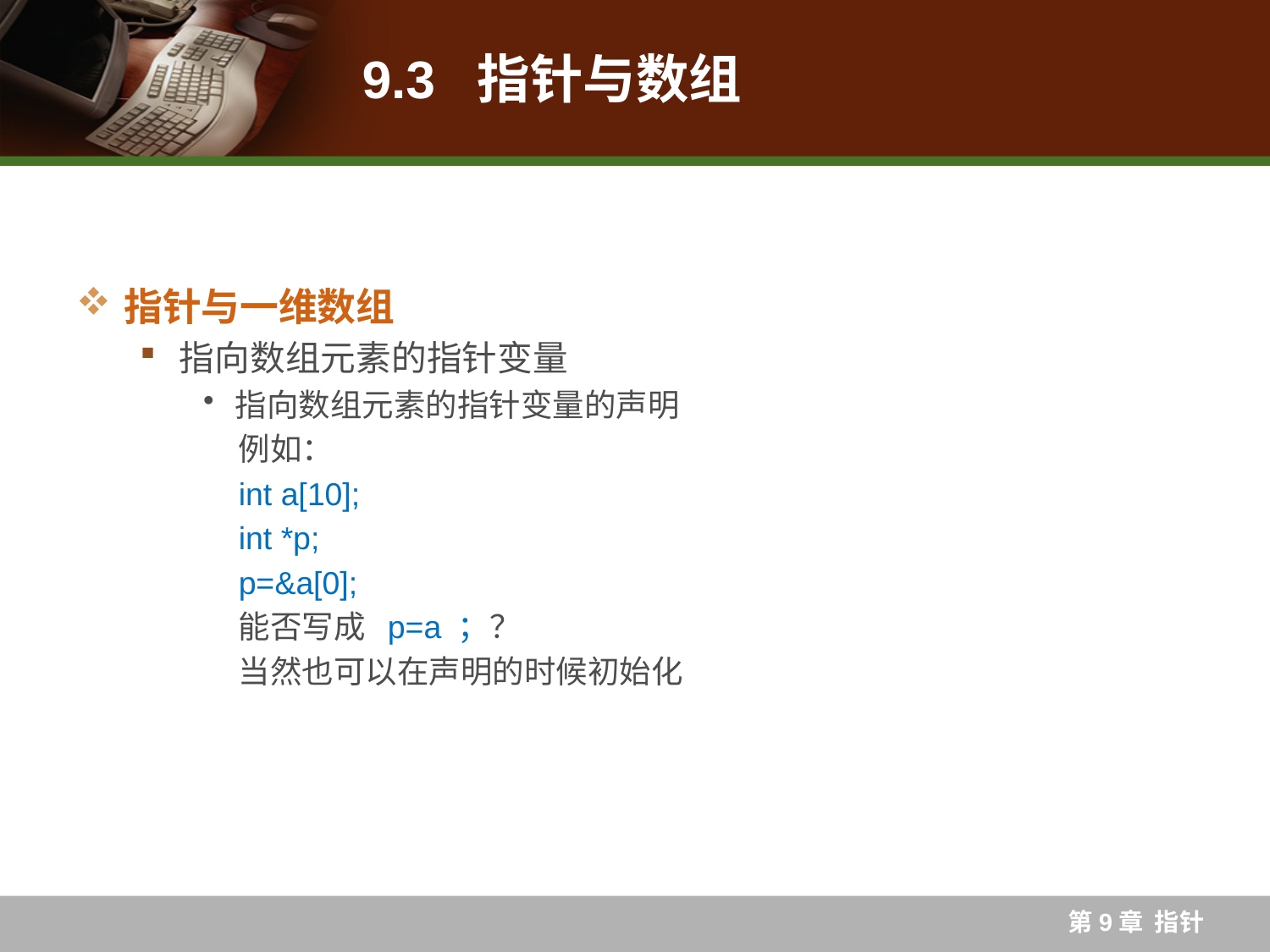

# 9.3  指针与数组
指针与一维数组
指向数组元素的指针变量
指向数组元素的指针变量的声明
例如：
int a[10];
int *p;
p=&a[0];
能否写成  p=a ；？
当然也可以在声明的时候初始化
第9章  指针